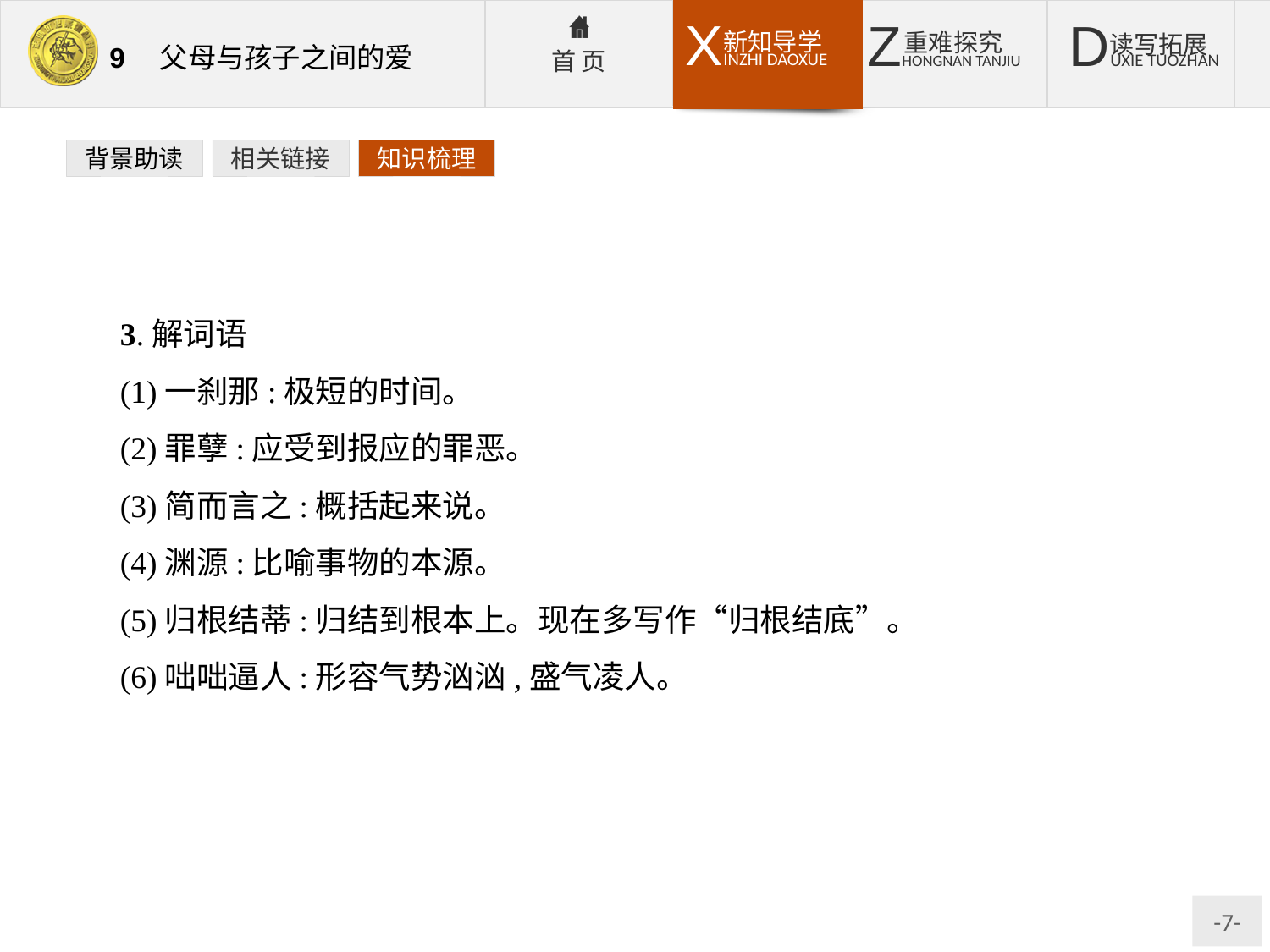

背景助读
相关链接
知识梳理
3.解词语
(1)一刹那:极短的时间。
(2)罪孽:应受到报应的罪恶。
(3)简而言之:概括起来说。
(4)渊源:比喻事物的本源。
(5)归根结蒂:归结到根本上。现在多写作“归根结底”。
(6)咄咄逼人:形容气势汹汹,盛气凌人。